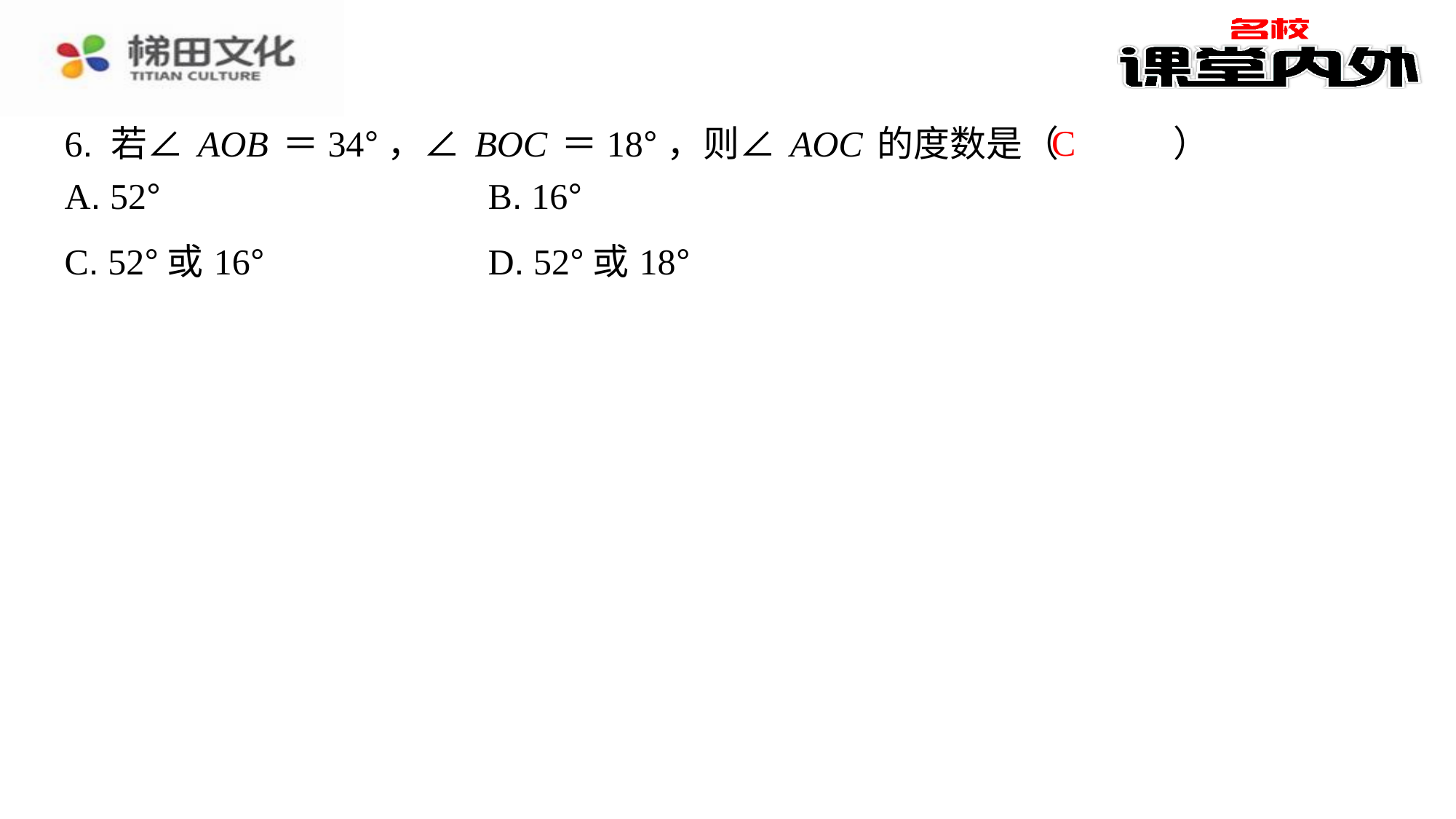

C
6. 若∠AOB＝34°，∠BOC＝18°，则∠AOC的度数是（　C　）
| A. 52° | B. 16° |
| --- | --- |
| C. 52°或16° | D. 52°或18° |